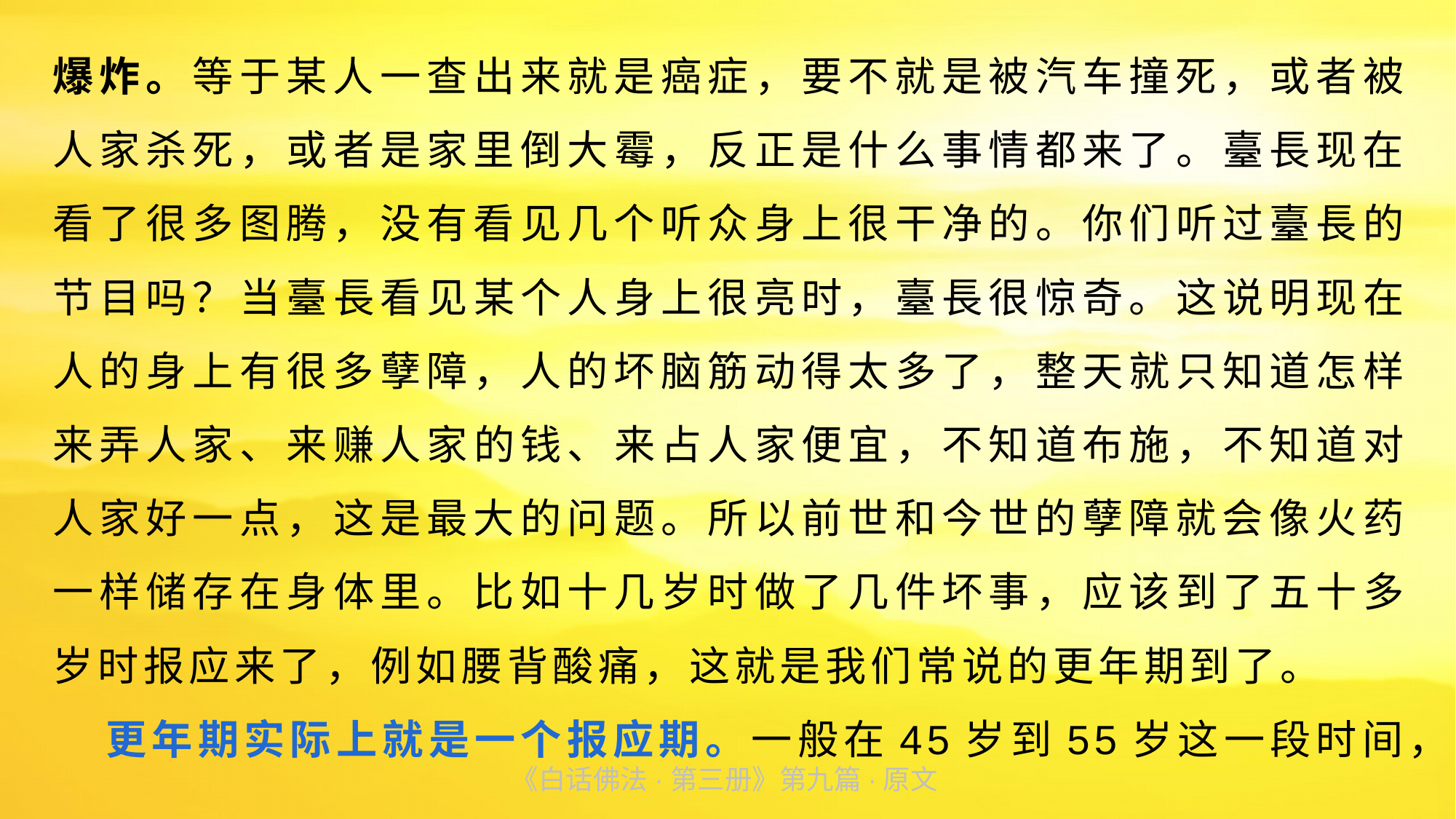

爆炸。等于某人一查出来就是癌症，要不就是被汽车撞死，或者被人家杀死，或者是家里倒大霉，反正是什么事情都来了。臺長现在看了很多图腾，没有看见几个听众身上很干净的。你们听过臺長的节目吗？当臺長看见某个人身上很亮时，臺長很惊奇。这说明现在人的身上有很多孽障，人的坏脑筋动得太多了，整天就只知道怎样来弄人家、来赚人家的钱、来占人家便宜，不知道布施，不知道对人家好一点，这是最大的问题。所以前世和今世的孽障就会像火药一样储存在身体里。比如十几岁时做了几件坏事，应该到了五十多岁时报应来了，例如腰背酸痛，这就是我们常说的更年期到了。
   更年期实际上就是一个报应期。一般在45岁到55岁这一段时间，
《白话佛法·第三册》第九篇·原文